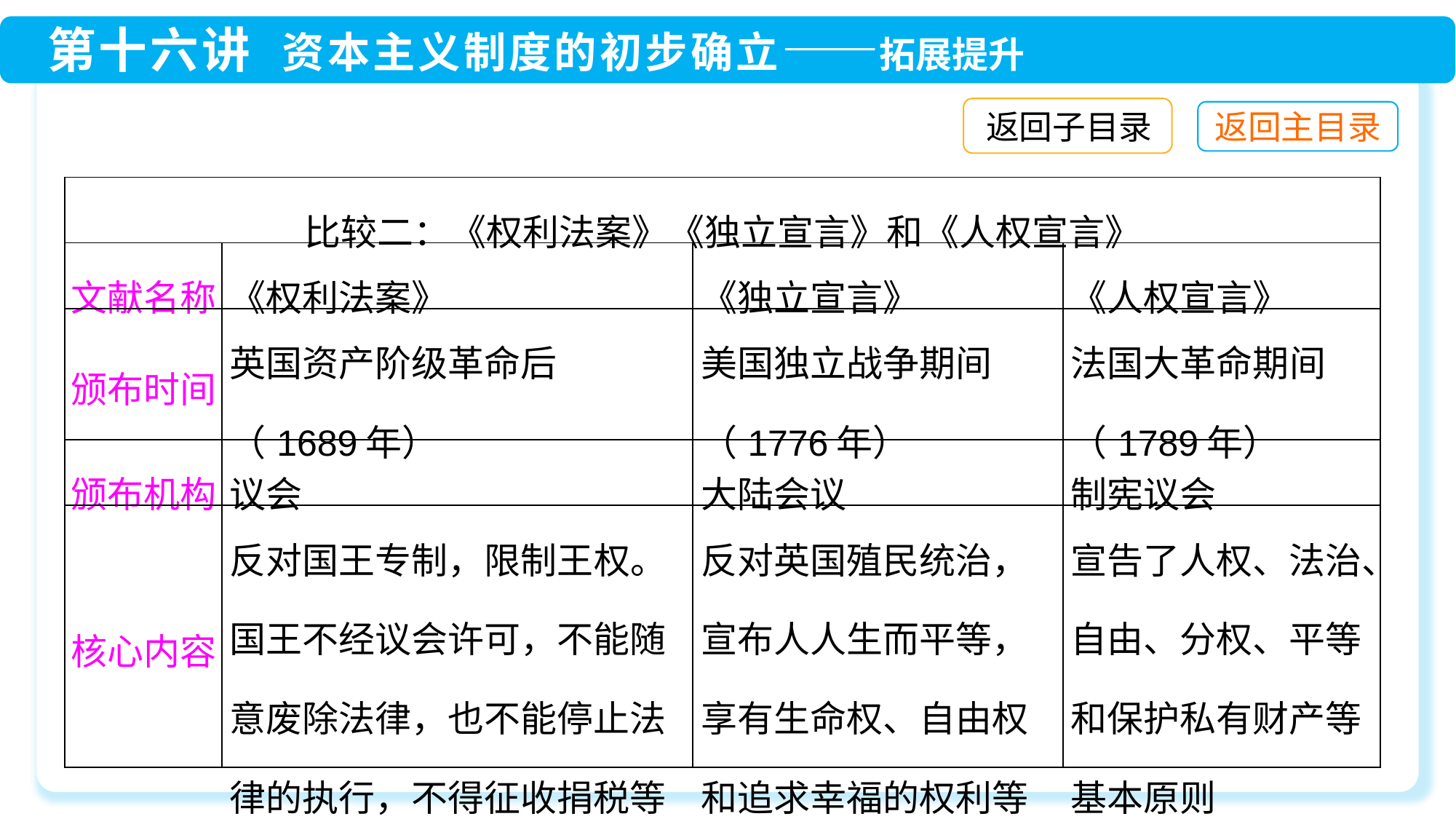

返回子目录
| 比较二：《权利法案》《独立宣言》和《人权宣言》 |  |  |  |
| --- | --- | --- | --- |
| 文献名称 | 《权利法案》 | 《独立宣言》 | 《人权宣言》 |
| 颁布时间 | 英国资产阶级革命后 （1689年） | 美国独立战争期间（1776年） | 法国大革命期间（1789年） |
| 颁布机构 | 议会 | 大陆会议 | 制宪议会 |
| 核心内容 | 反对国王专制，限制王权。国王不经议会许可，不能随意废除法律，也不能停止法律的执行，不得征收捐税等 | 反对英国殖民统治，宣布人人生而平等，享有生命权、自由权和追求幸福的权利等 | 宣告了人权、法治、自由、分权、平等和保护私有财产等基本原则 |